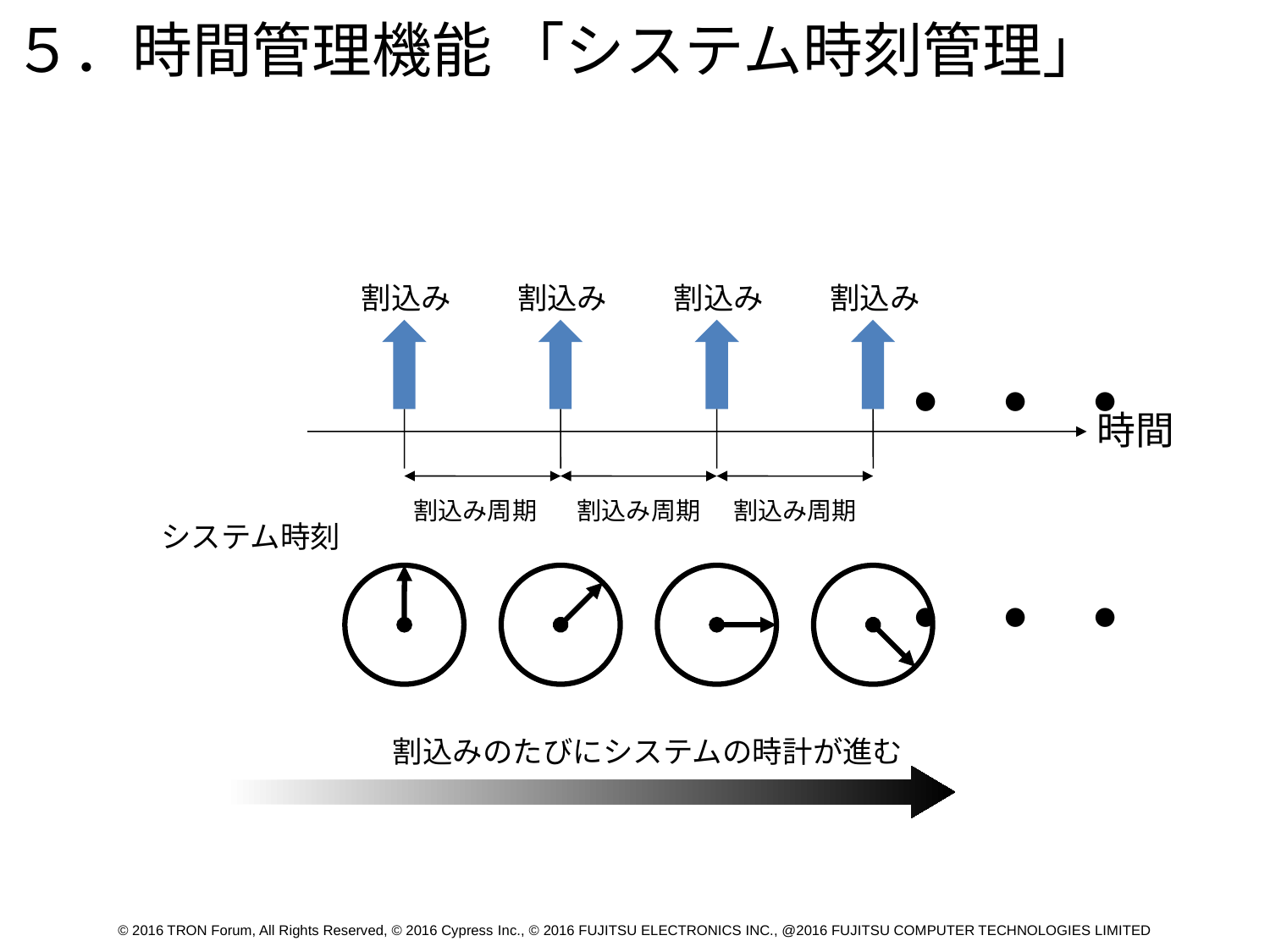

５．時間管理機能 「システム時刻管理」
割込み
割込み
割込み
割込み

・・・
時間

割込み周期
割込み周期
割込み周期
システム時刻
・・・

割込みのたびにシステムの時計が進む

© 2016 TRON Forum, All Rights Reserved, © 2016 Cypress Inc., © 2016 FUJITSU ELECTRONICS INC., @2016 FUJITSU COMPUTER TECHNOLOGIES LIMITED